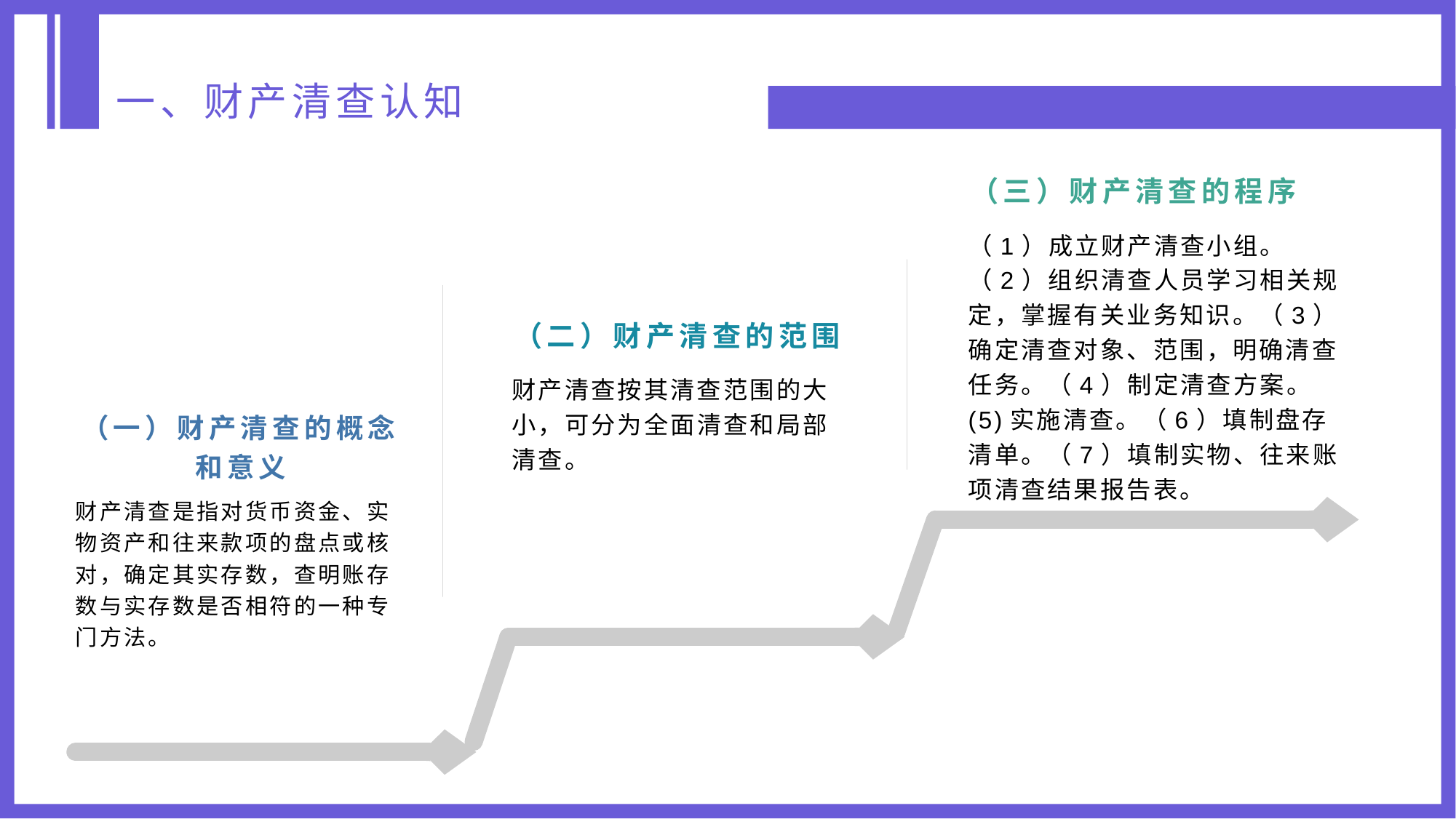

一、财产清查认知
（三）财产清查的程序
（1）成立财产清查小组。（2）组织清查人员学习相关规定，掌握有关业务知识。（3）确定清查对象、范围，明确清查任务。（4）制定清查方案。(5)实施清查。（6）填制盘存清单。（7）填制实物、往来账项清查结果报告表。
（二）财产清查的范围
财产清查按其清查范围的大小，可分为全面清查和局部清查。
（一）财产清查的概念和意义
财产清查是指对货币资金、实物资产和往来款项的盘点或核对，确定其实存数，查明账存数与实存数是否相符的一种专门方法。